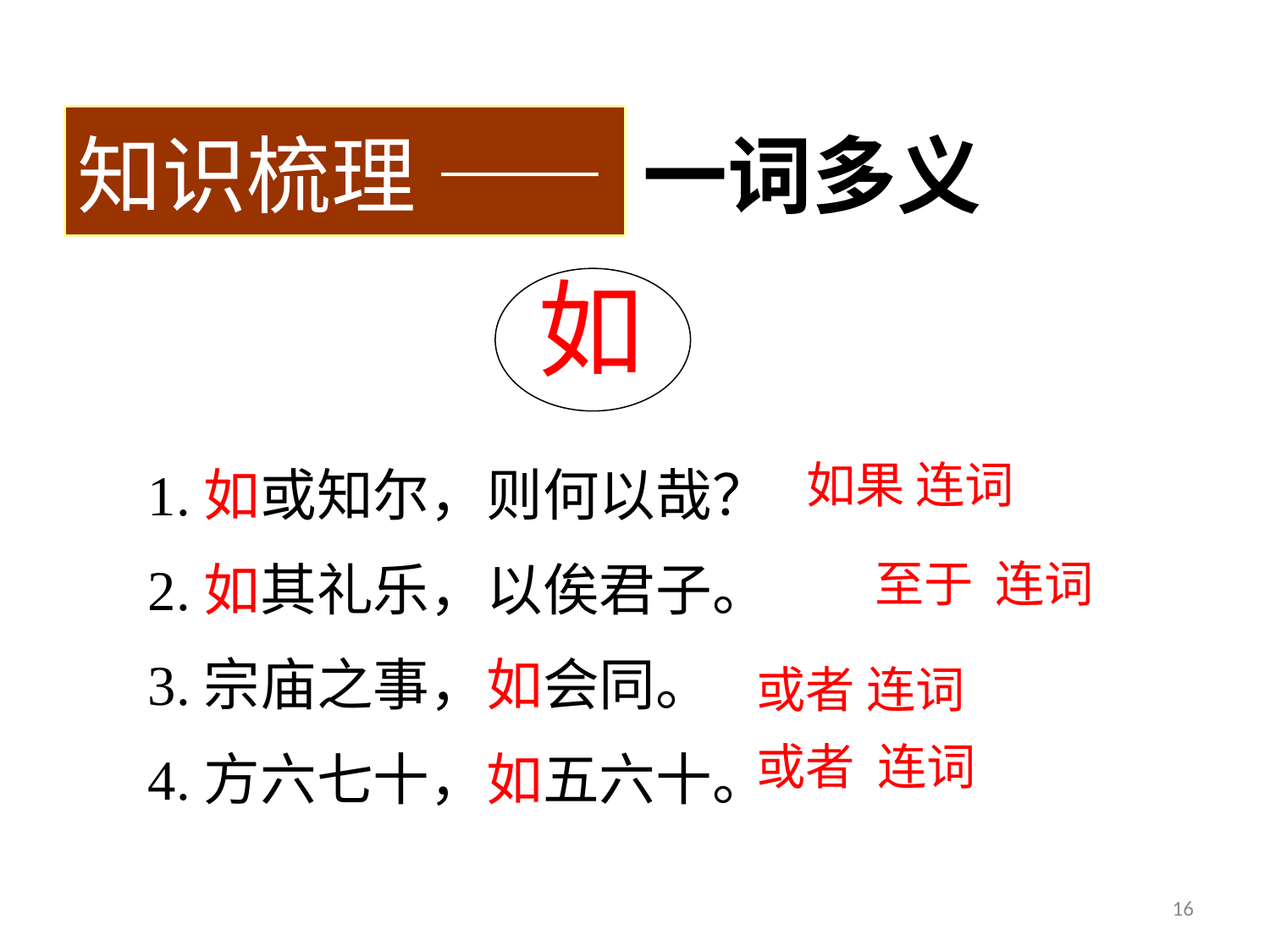

知识梳理 ——  一词多义
如

1.如或知尔，则何以哉？
2.如其礼乐，以俟君子。
3.宗庙之事，如会同。
4.方六七十，如五六十。
如果 连词
至于  连词
或者 连词
或者  连词
16